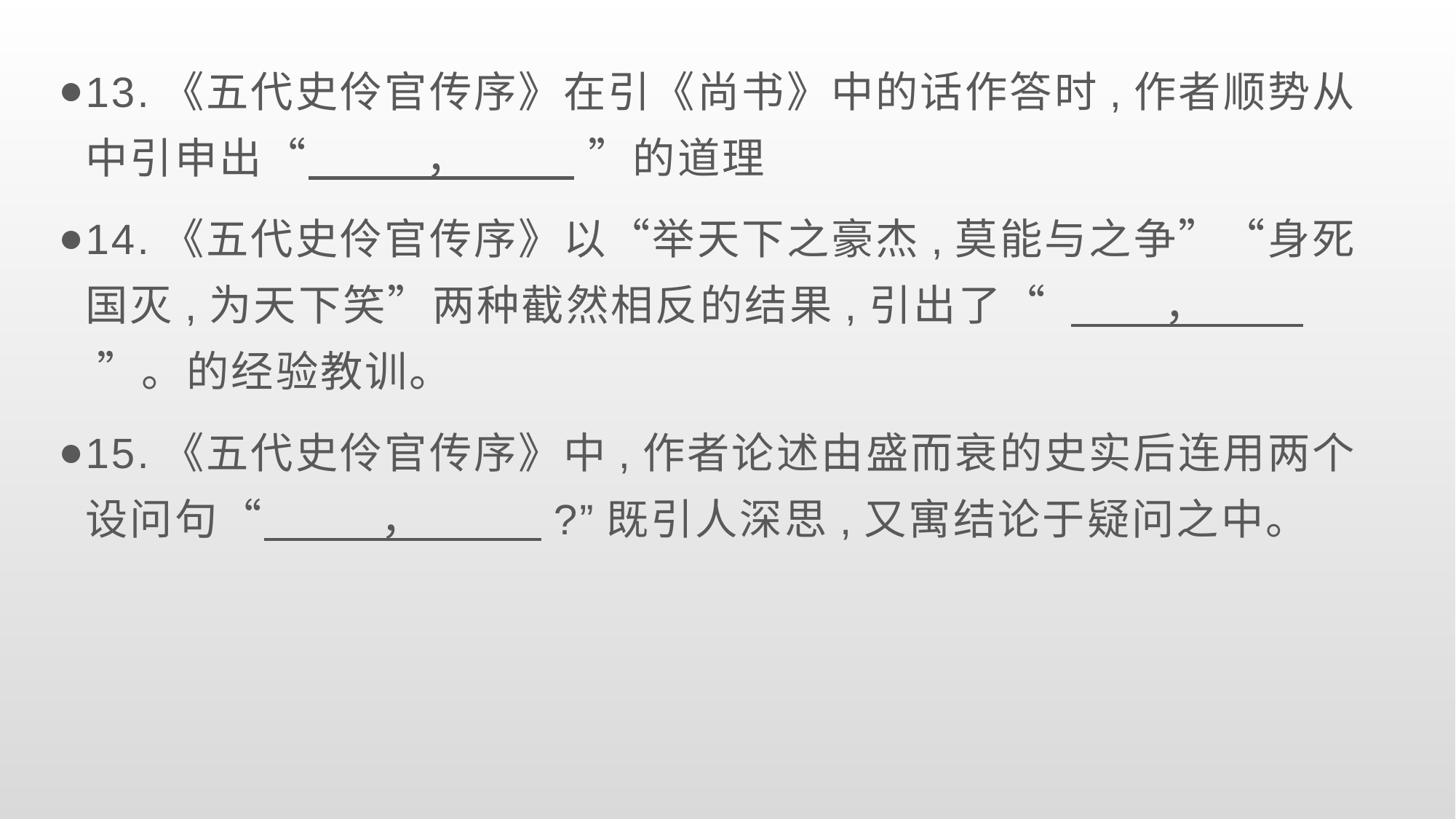

13.《五代史伶官传序》在引《尚书》中的话作答时,作者顺势从中引申出“          ，          ”的道理
14.《五代史伶官传序》以“举天下之豪杰,莫能与之争”“身死国灭,为天下笑”两种截然相反的结果,引出了“          ，          ”。的经验教训。
15.《五代史伶官传序》中,作者论述由盛而衰的史实后连用两个设问句“          ，          ?”既引人深思,又寓结论于疑问之中。